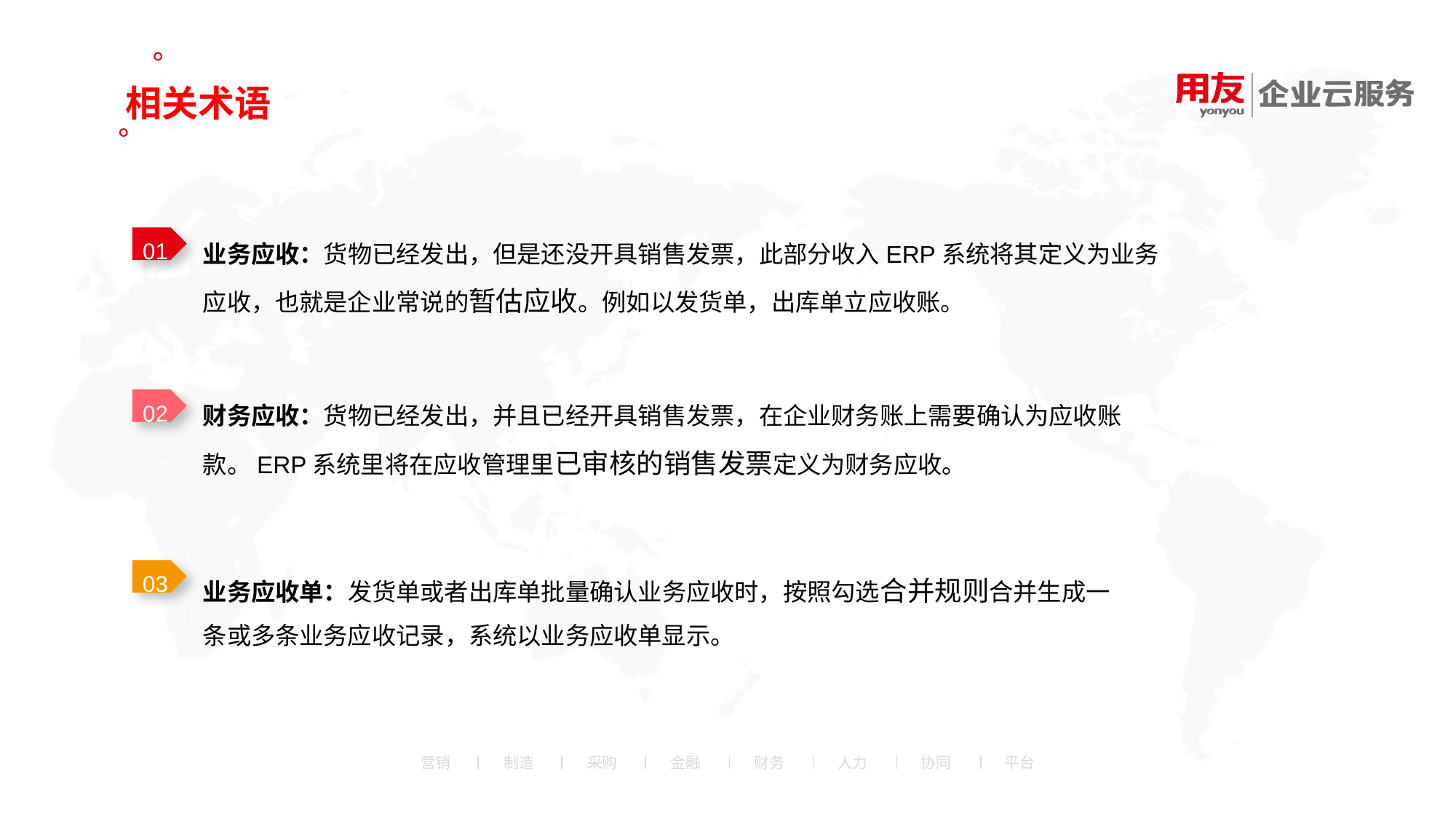

相关术语

业务应收：货物已经发出，但是还没开具销售发票，此部分收入ERP系统将其定义为业务应收，也就是企业常说的暂估应收。例如以发货单，出库单立应收账。
01
财务应收：货物已经发出，并且已经开具销售发票，在企业财务账上需要确认为应收账款。ERP系统里将在应收管理里已审核的销售发票定义为财务应收。
02
业务应收单：发货单或者出库单批量确认业务应收时，按照勾选合并规则合并生成一条或多条业务应收记录，系统以业务应收单显示。
03